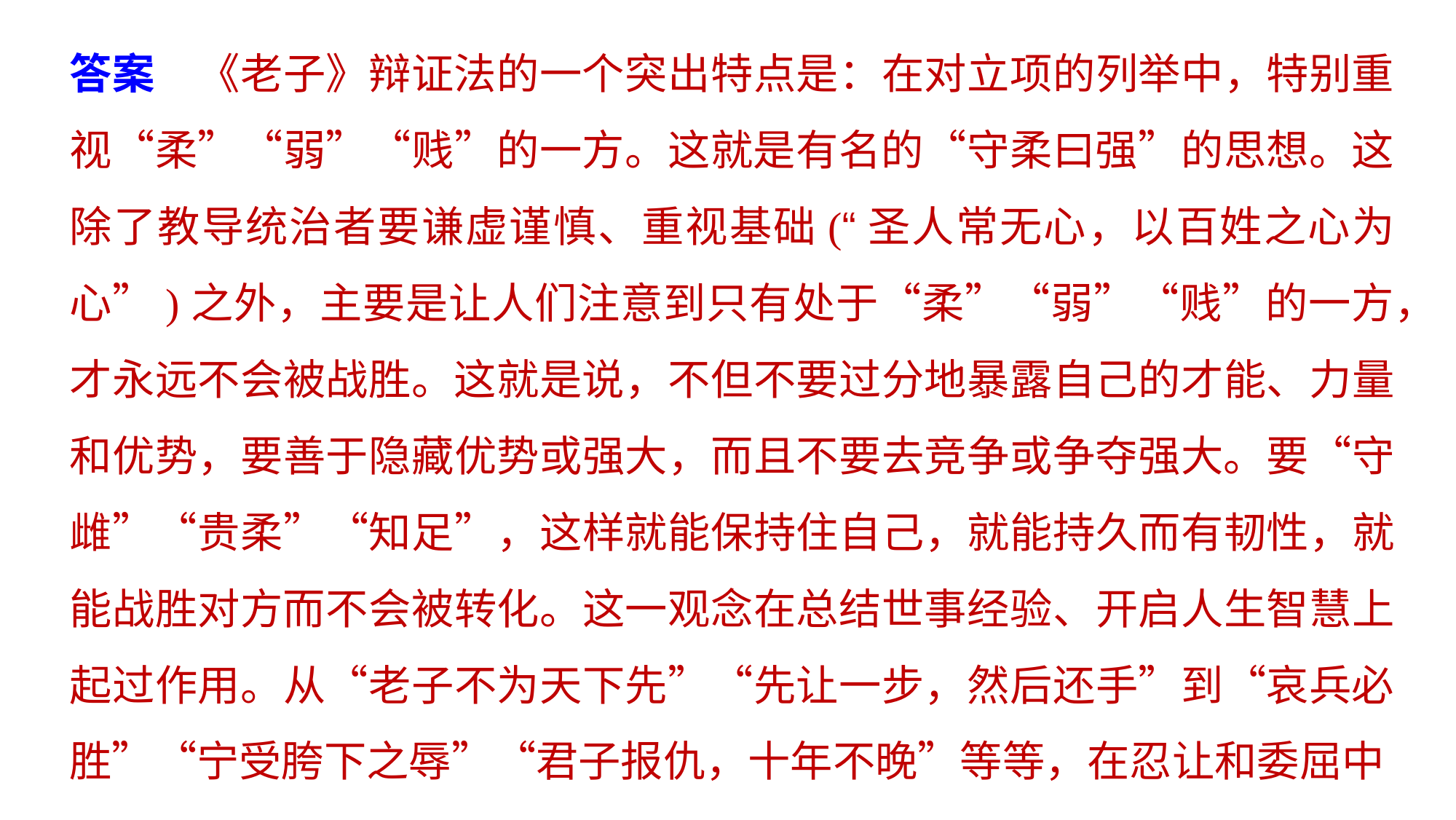

答案　《老子》辩证法的一个突出特点是：在对立项的列举中，特别重视“柔”“弱”“贱”的一方。这就是有名的“守柔曰强”的思想。这除了教导统治者要谦虚谨慎、重视基础(“圣人常无心，以百姓之心为心”)之外，主要是让人们注意到只有处于“柔”“弱”“贱”的一方，才永远不会被战胜。这就是说，不但不要过分地暴露自己的才能、力量和优势，要善于隐藏优势或强大，而且不要去竞争或争夺强大。要“守雌”“贵柔”“知足”，这样就能保持住自己，就能持久而有韧性，就能战胜对方而不会被转化。这一观念在总结世事经验、开启人生智慧上起过作用。从“老子不为天下先”“先让一步，然后还手”到“哀兵必胜”“宁受胯下之辱”“君子报仇，十年不晚”等等，在忍让和委屈中